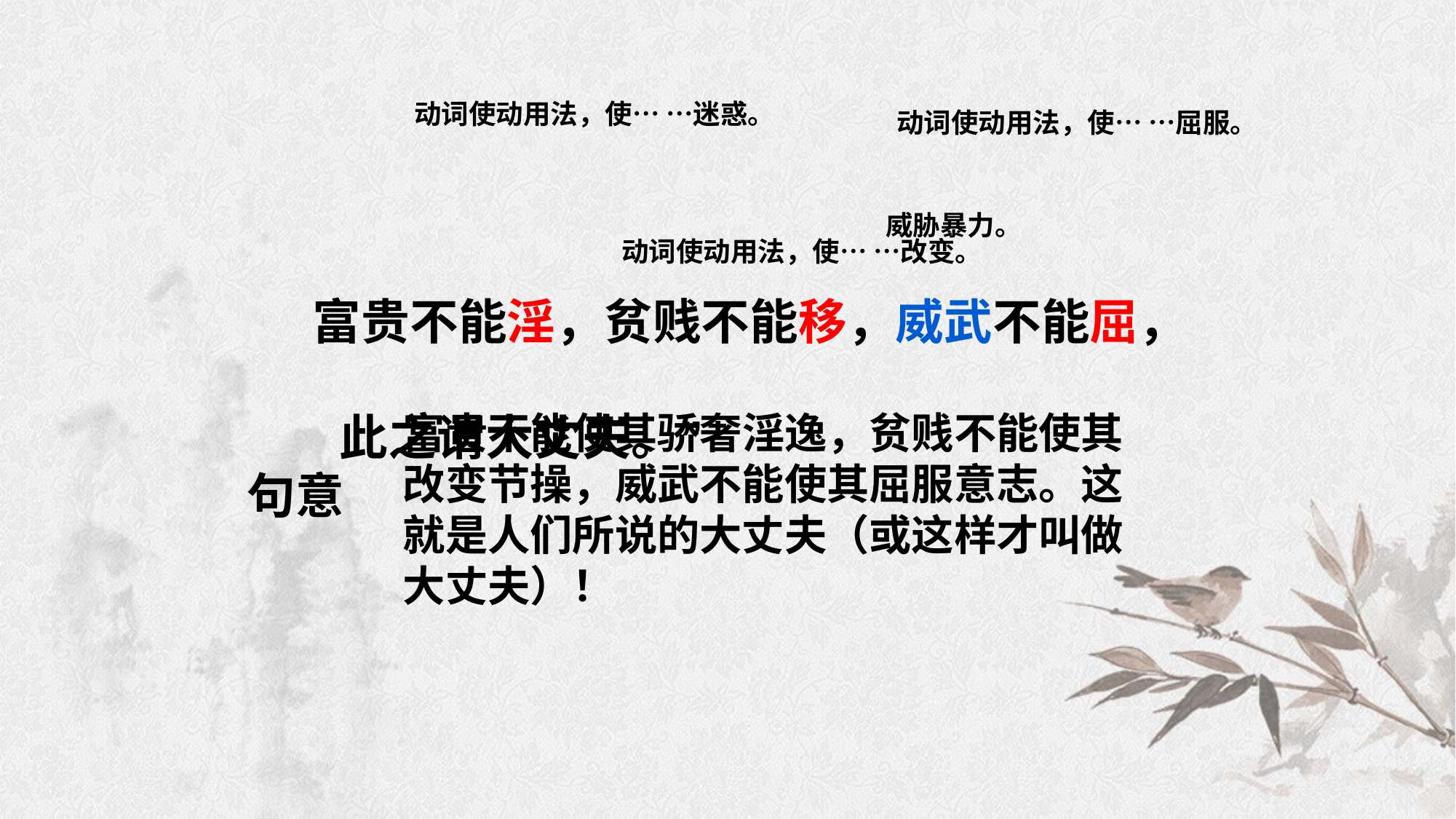

富贵不能淫，贫贱不能移，威武不能屈，

      此之谓大丈夫。”
句意

动词使动用法，使… …迷惑。
动词使动用法，使… …屈服。
威胁暴力。
动词使动用法，使… …改变。
富贵不能使其骄奢淫逸，贫贱不能使其改变节操，威武不能使其屈服意志。这就是人们所说的大丈夫（或这样才叫做大丈夫）！